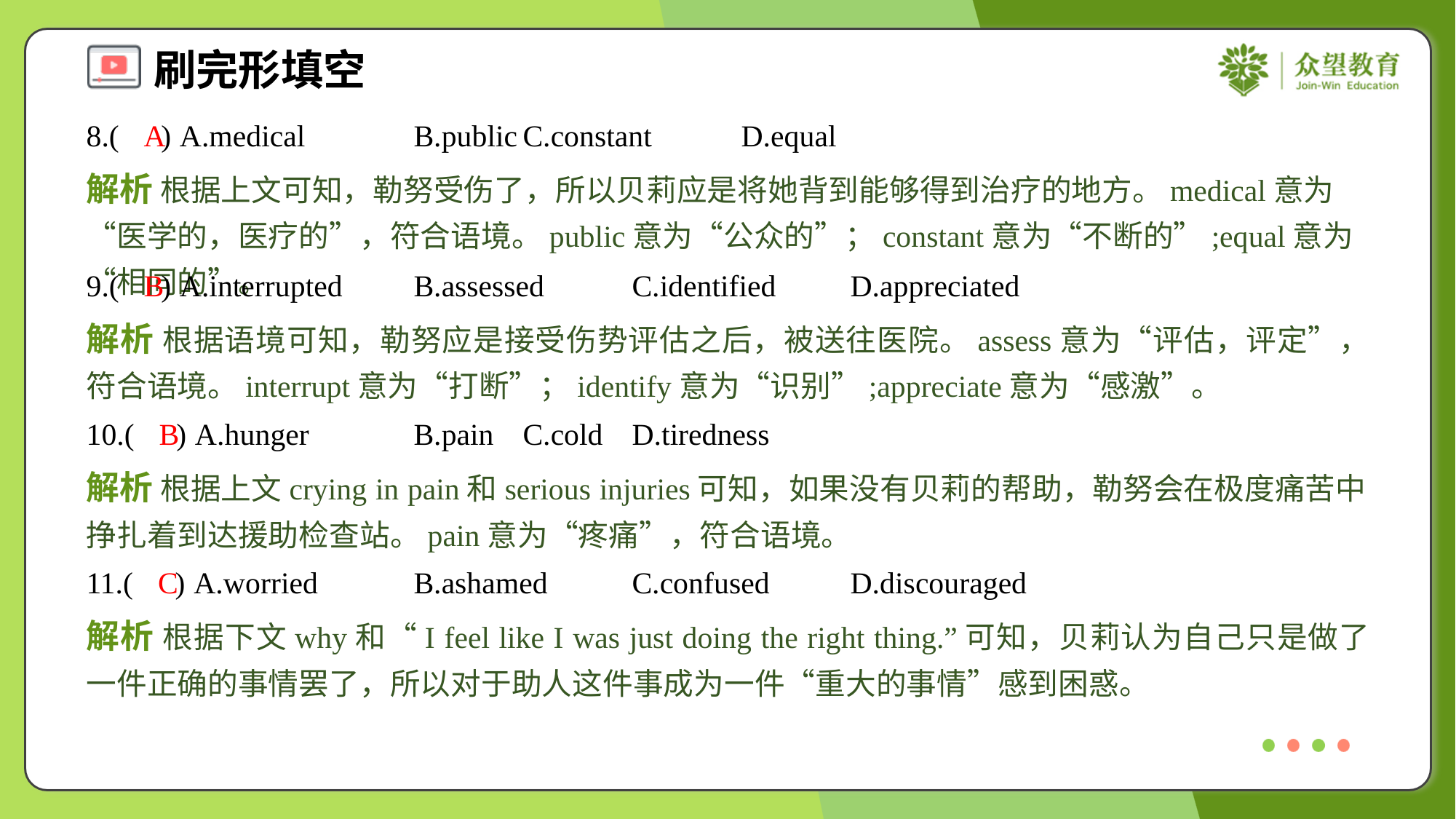

8.(     ) A.medical	B.public	C.constant	D.equal
A
解析 根据上文可知，勒努受伤了，所以贝莉应是将她背到能够得到治疗的地方。medical意为“医学的，医疗的”，符合语境。public意为“公众的”；constant意为“不断的”;equal意为“相同的”。
9.(     ) A.interrupted	B.assessed	C.identified	D.appreciated
B
解析 根据语境可知，勒努应是接受伤势评估之后，被送往医院。assess意为“评估，评定”，符合语境。interrupt意为“打断”；identify意为“识别”;appreciate意为“感激”。
10.(     ) A.hunger	B.pain	C.cold	D.tiredness
B
解析 根据上文crying in pain和serious injuries可知，如果没有贝莉的帮助，勒努会在极度痛苦中挣扎着到达援助检查站。pain意为“疼痛”，符合语境。
11.(     ) A.worried	B.ashamed	C.confused	D.discouraged
C
解析 根据下文why和“I feel like I was just doing the right thing.”可知，贝莉认为自己只是做了一件正确的事情罢了，所以对于助人这件事成为一件“重大的事情”感到困惑。